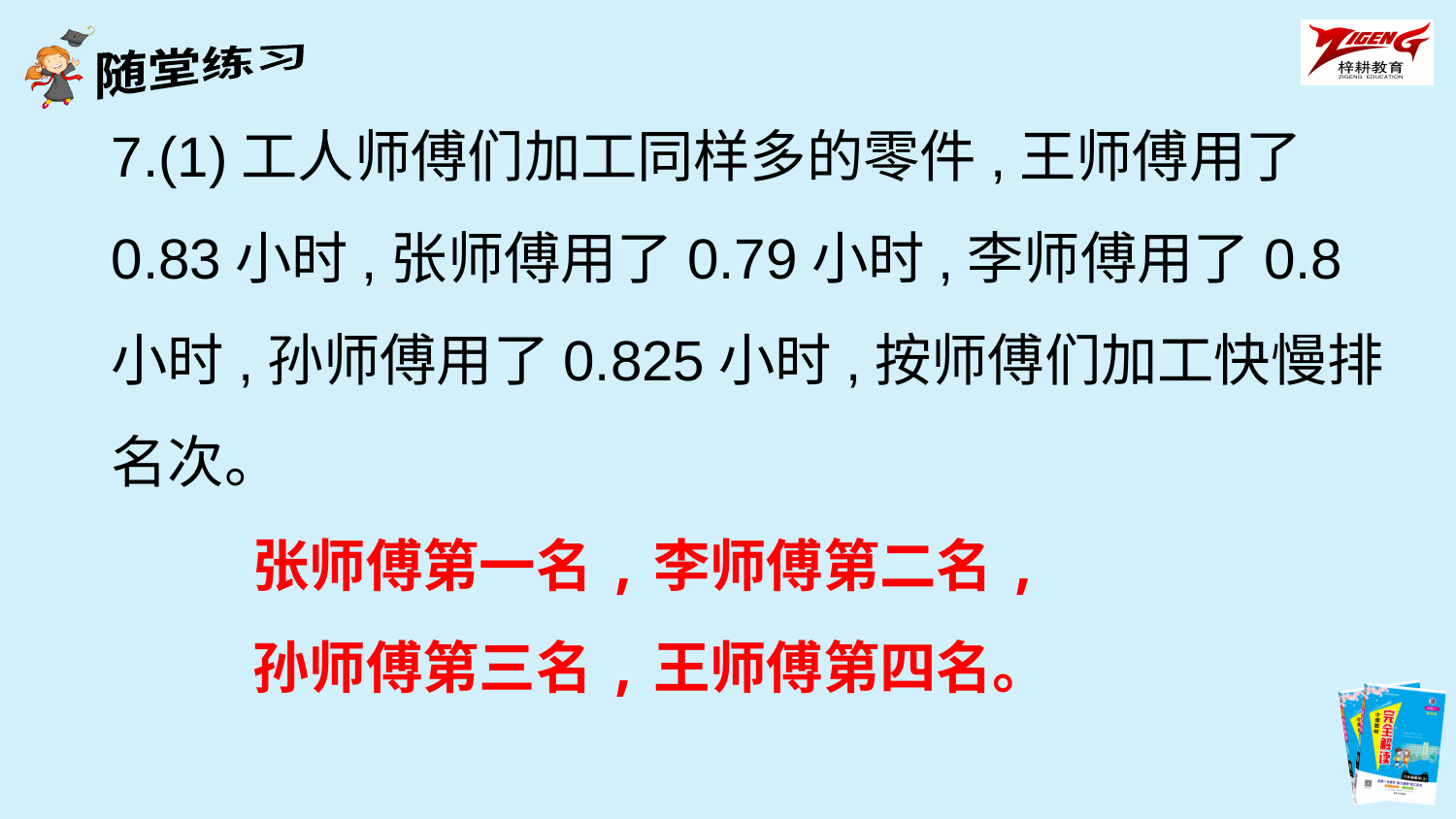

7.(1)工人师傅们加工同样多的零件,王师傅用了0.83小时,张师傅用了0.79小时,李师傅用了0.8小时,孙师傅用了0.825小时,按师傅们加工快慢排名次。
张师傅第一名,李师傅第二名,
孙师傅第三名,王师傅第四名。